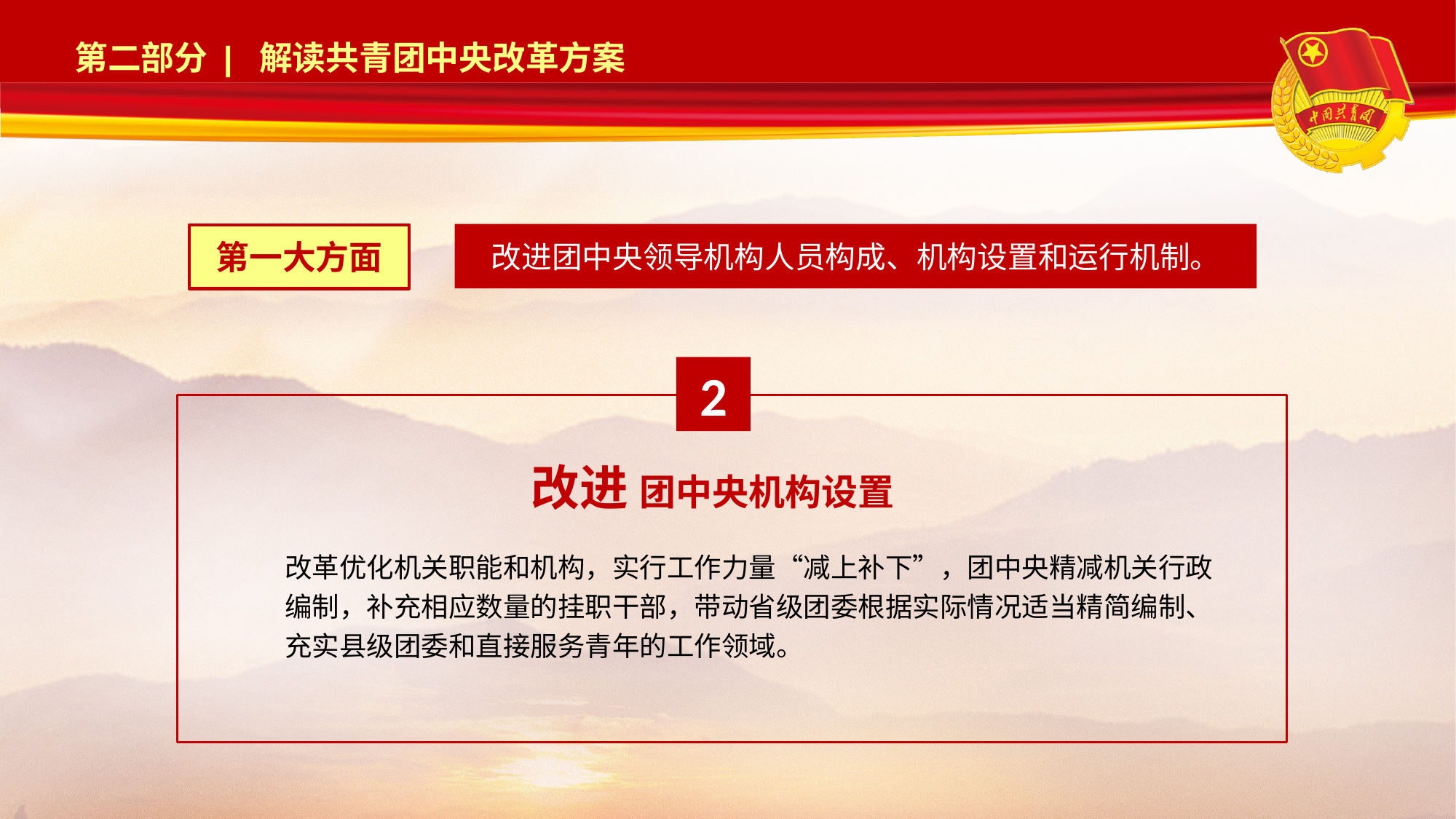

改进团中央领导机构人员构成、机构设置和运行机制。
第一大方面
2

改进 团中央机构设置
改革优化机关职能和机构，实行工作力量“减上补下”，团中央精减机关行政编制，补充相应数量的挂职干部，带动省级团委根据实际情况适当精简编制、充实县级团委和直接服务青年的工作领域。